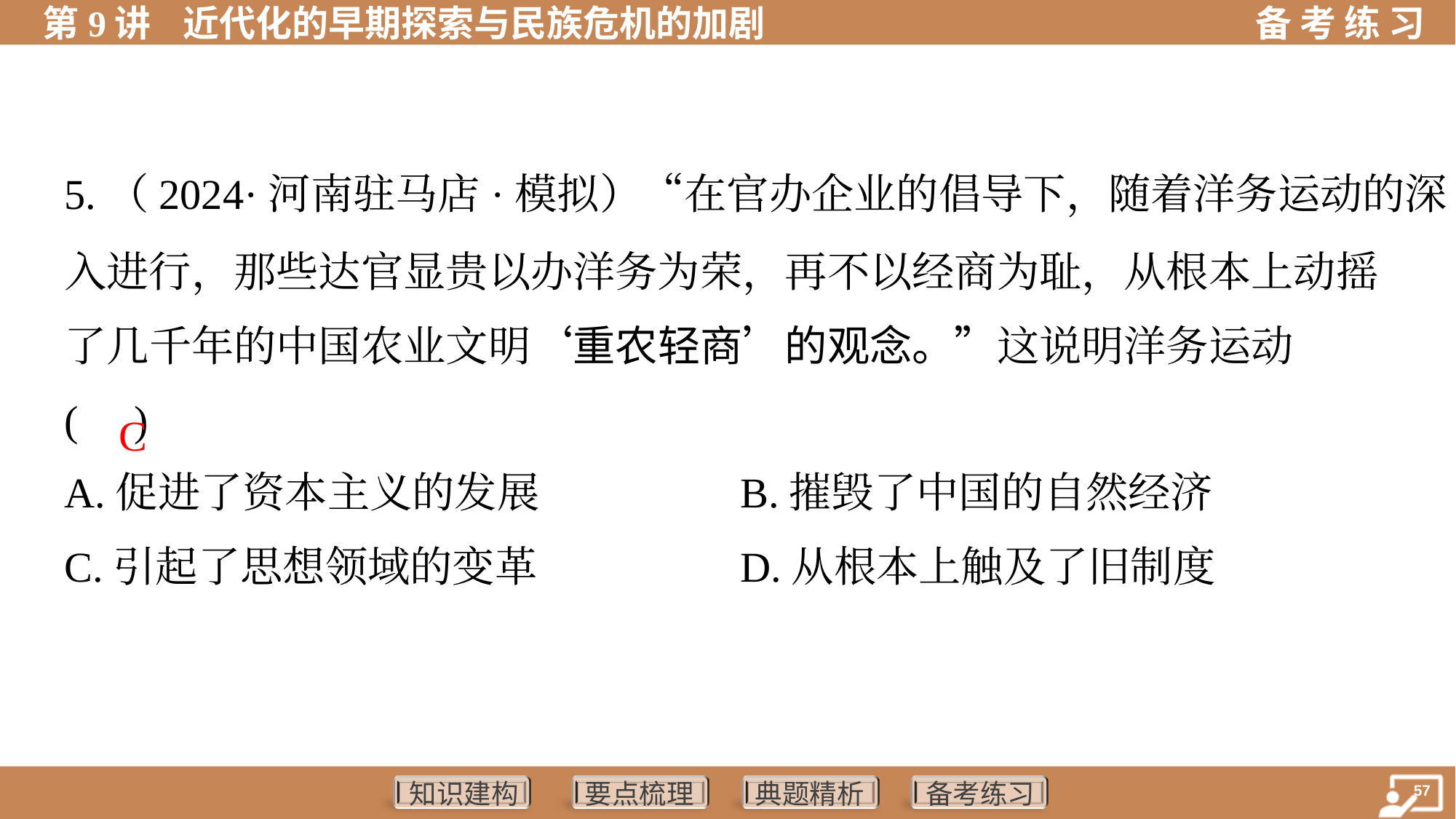

5.（2024·河南驻马店·模拟）“在官办企业的倡导下，随着洋务运动的深
入进行，那些达官显贵以办洋务为荣，再不以经商为耻，从根本上动摇
了几千年的中国农业文明‘重农轻商’的观念。”这说明洋务运动
(     )
     C
A.促进了资本主义的发展	B.摧毁了中国的自然经济
C.引起了思想领域的变革	D.从根本上触及了旧制度